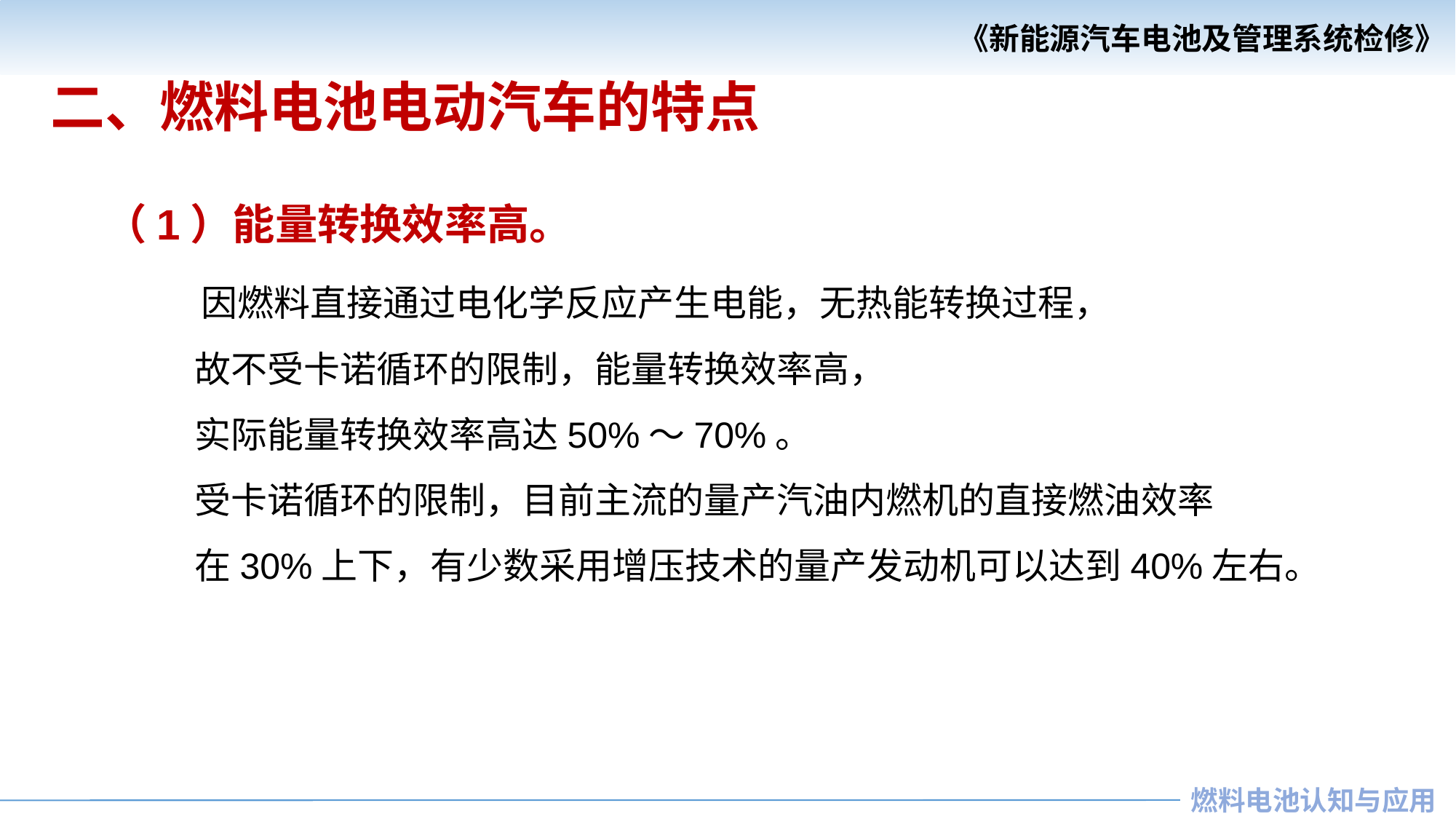

二、燃料电池电动汽车的特点
（1）能量转换效率高。
         因燃料直接通过电化学反应产生电能，无热能转换过程，
          故不受卡诺循环的限制，能量转换效率高，
          实际能量转换效率高达50%～70%。
          受卡诺循环的限制，目前主流的量产汽油内燃机的直接燃油效率
          在30%上下，有少数采用增压技术的量产发动机可以达到40%左右。